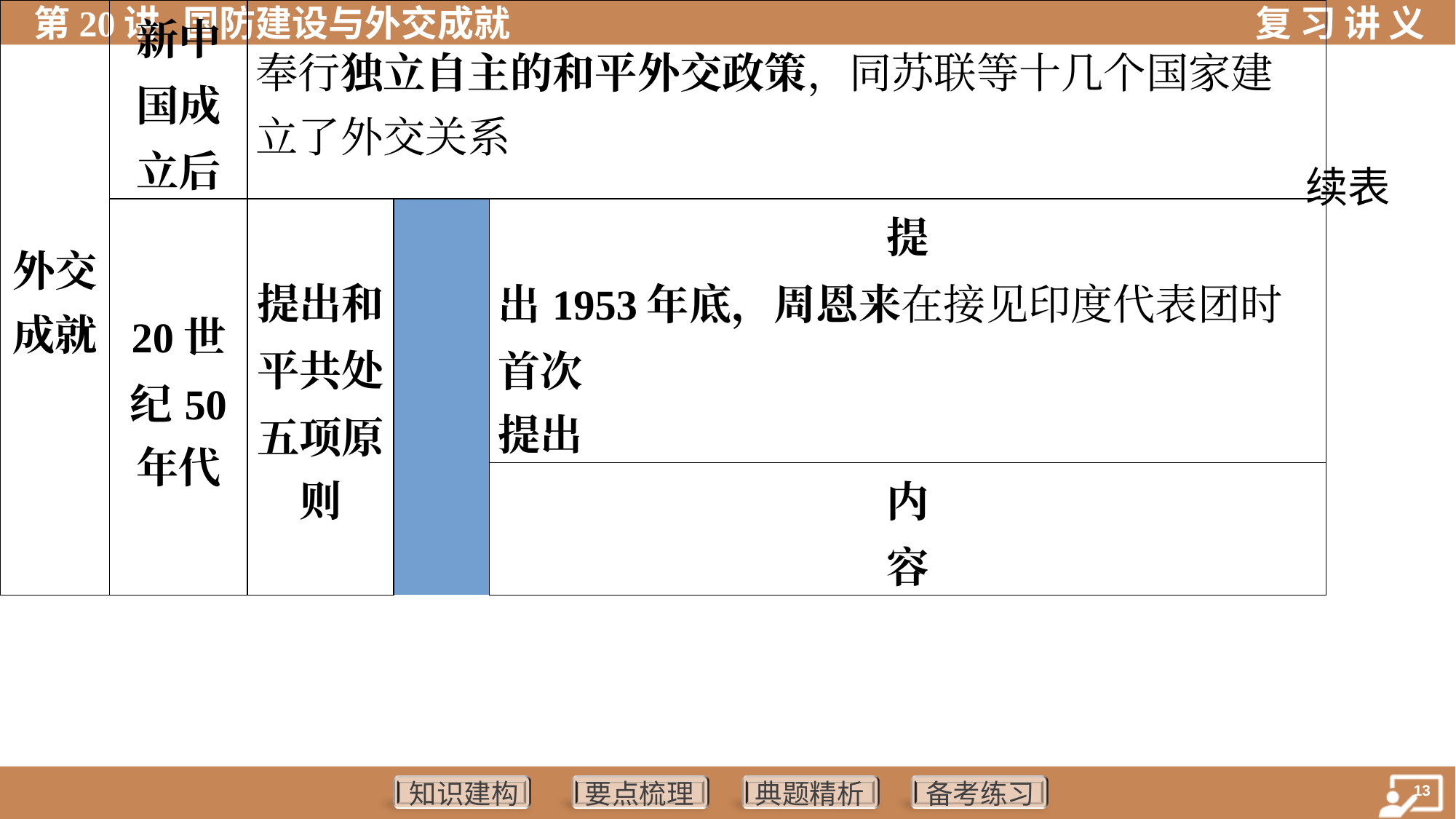

续表
| 外交 成就 | 新中 国成 立后 | 奉行独立自主的和平外交政策，同苏联等十几个国家建 立了外交关系 |  |  |  |
| --- | --- | --- | --- | --- | --- |
|  | 20世 纪50 年代 | 提出和 平共处 五项原 则 |  | 提 出 | 1953年底，周恩来在接见印度代表团时首次 提出 |
|  |  |  |  | 内 容 | 互相尊重主权和领土完整、互不侵犯、互不 干涉内政、平等互利、和平共处 |